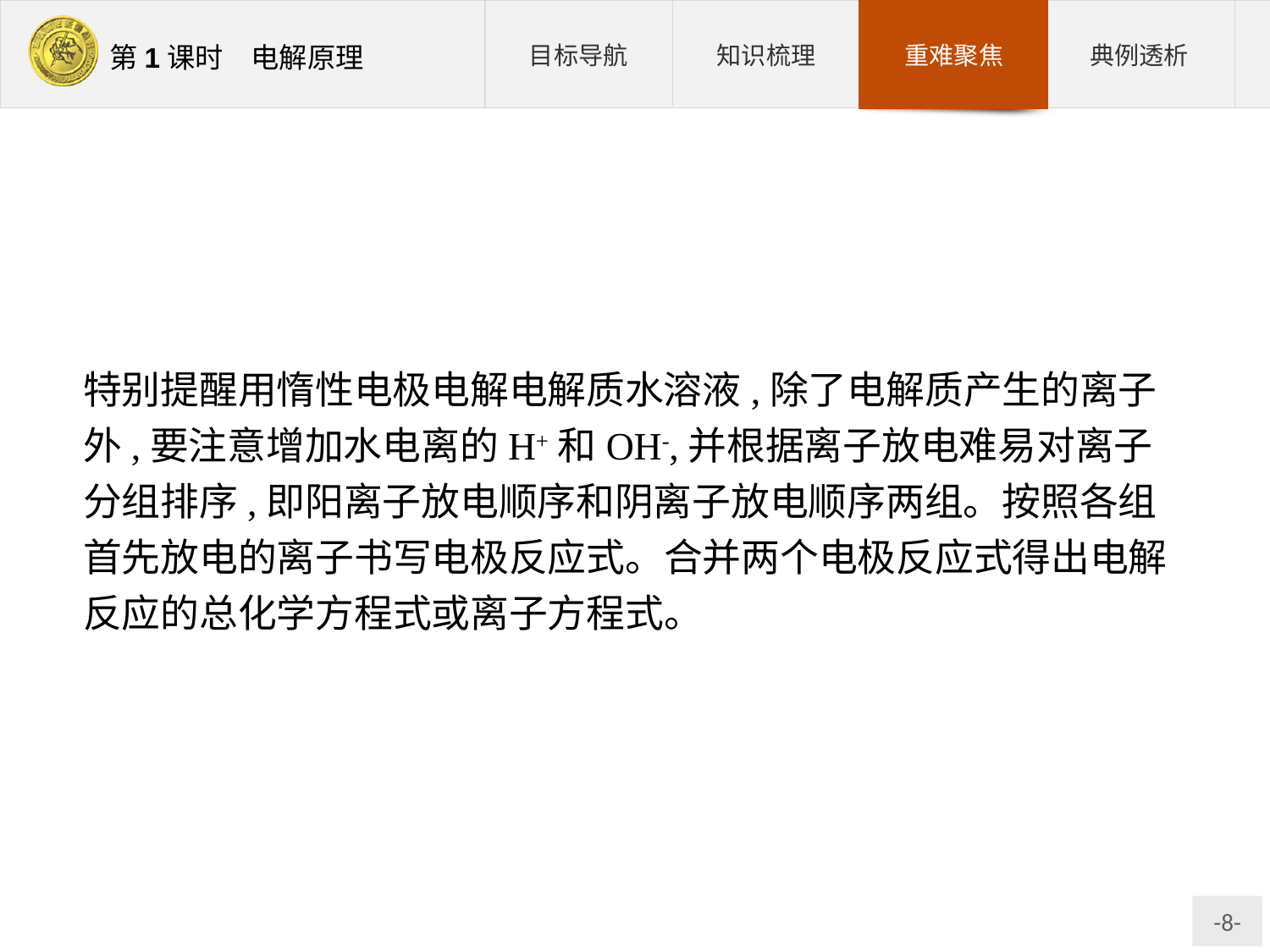

特别提醒用惰性电极电解电解质水溶液,除了电解质产生的离子外,要注意增加水电离的H+和OH-,并根据离子放电难易对离子分组排序,即阳离子放电顺序和阴离子放电顺序两组。按照各组首先放电的离子书写电极反应式。合并两个电极反应式得出电解反应的总化学方程式或离子方程式。